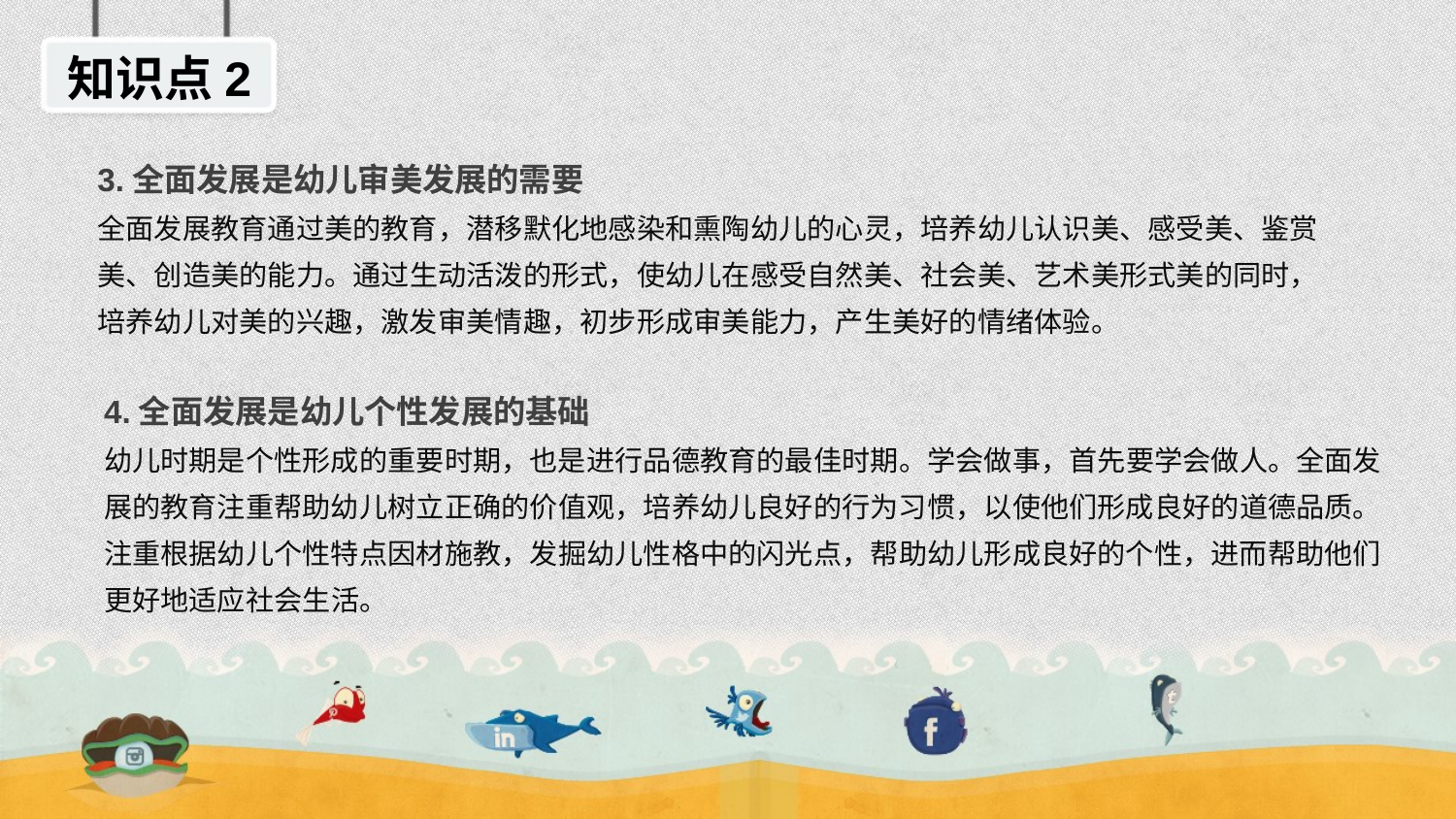

知识点2
3.全面发展是幼儿审美发展的需要
全面发展教育通过美的教育，潜移默化地感染和熏陶幼儿的心灵，培养幼儿认识美、感受美、鉴赏美、创造美的能力。通过生动活泼的形式，使幼儿在感受自然美、社会美、艺术美形式美的同时，培养幼儿对美的兴趣，激发审美情趣，初步形成审美能力，产生美好的情绪体验。
4.全面发展是幼儿个性发展的基础
幼儿时期是个性形成的重要时期，也是进行品德教育的最佳时期。学会做事，首先要学会做人。全面发展的教育注重帮助幼儿树立正确的价值观，培养幼儿良好的行为习惯，以使他们形成良好的道德品质。注重根据幼儿个性特点因材施教，发掘幼儿性格中的闪光点，帮助幼儿形成良好的个性，进而帮助他们更好地适应社会生活。